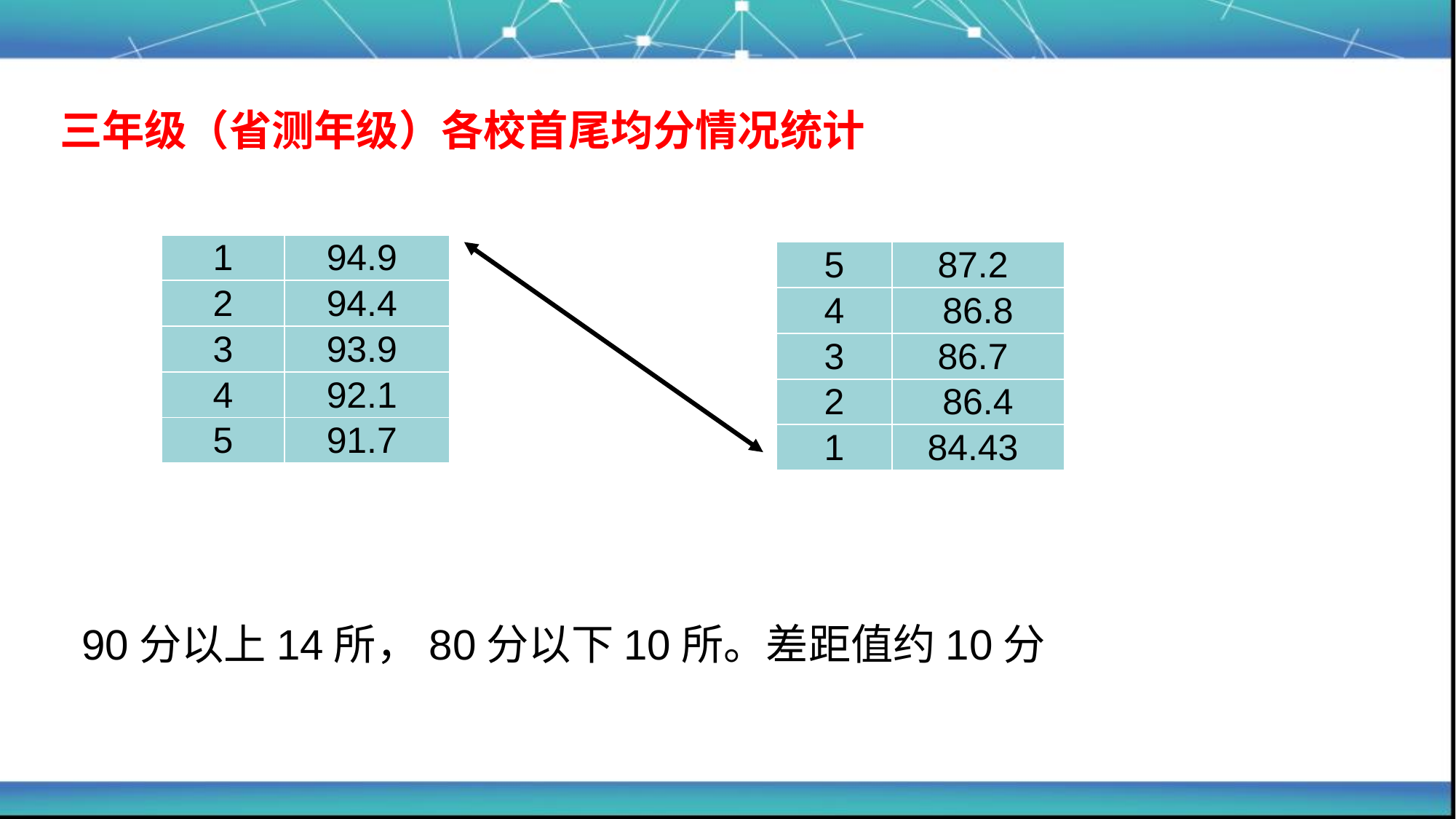

三年级（省测年级）各校首尾均分情况统计
| 1 | 94.9 |
| --- | --- |
| 2 | 94.4 |
| 3 | 93.9 |
| 4 | 92.1 |
| 5 | 91.7 |
| 5 | 87.2 |
| --- | --- |
| 4 | 86.8 |
| 3 | 86.7 |
| 2 | 86.4 |
| 1 | 84.43 |
90分以上14所，80分以下10所。差距值约10分